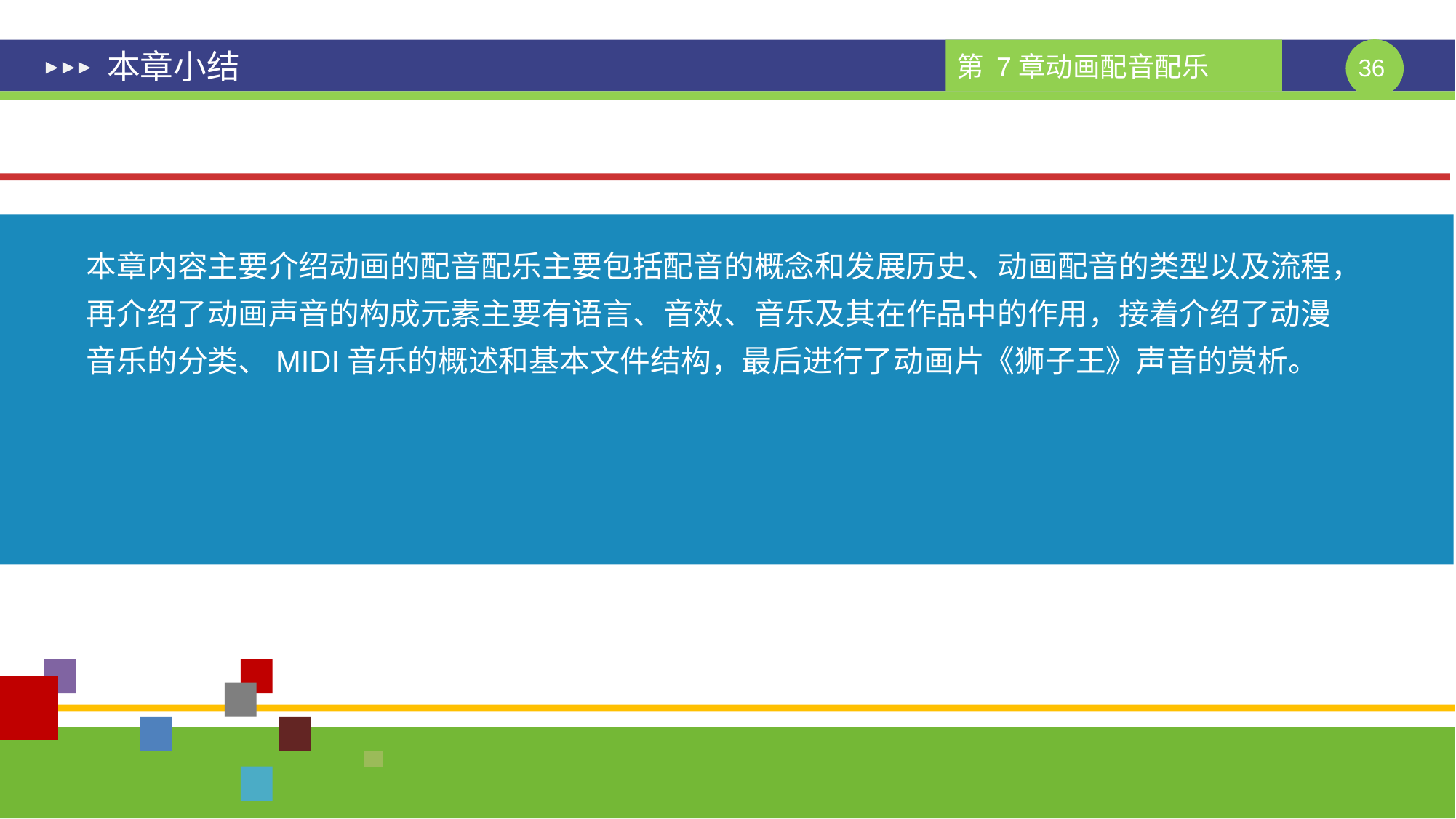

# 本章小结

本章内容主要介绍动画的配音配乐主要包括配音的概念和发展历史、动画配音的类型以及流程，再介绍了动画声音的构成元素主要有语言、音效、音乐及其在作品中的作用，接着介绍了动漫音乐的分类、MIDI音乐的概述和基本文件结构，最后进行了动画片《狮子王》声音的赏析。